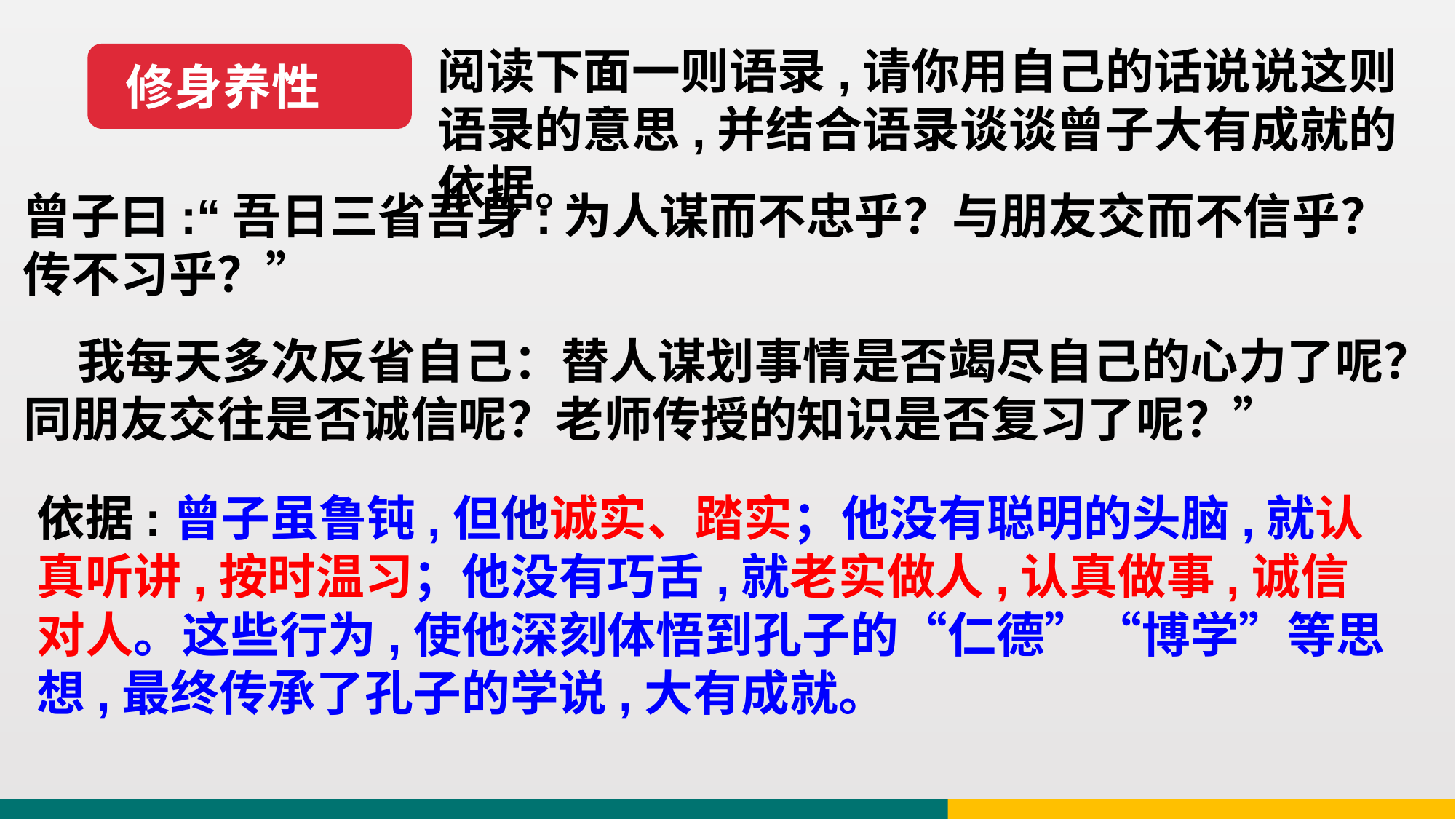

阅读下面一则语录,请你用自己的话说说这则语录的意思,并结合语录谈谈曾子大有成就的依据。

修身养性
曾子曰:“吾日三省吾身:为人谋而不忠乎？与朋友交而不信乎？传不习乎？”
    我每天多次反省自己：替人谋划事情是否竭尽自己的心力了呢？同朋友交往是否诚信呢？老师传授的知识是否复习了呢？”
依据:曾子虽鲁钝,但他诚实、踏实；他没有聪明的头脑,就认真听讲,按时温习；他没有巧舌,就老实做人,认真做事,诚信对人。这些行为,使他深刻体悟到孔子的“仁德”“博学”等思想,最终传承了孔子的学说,大有成就。